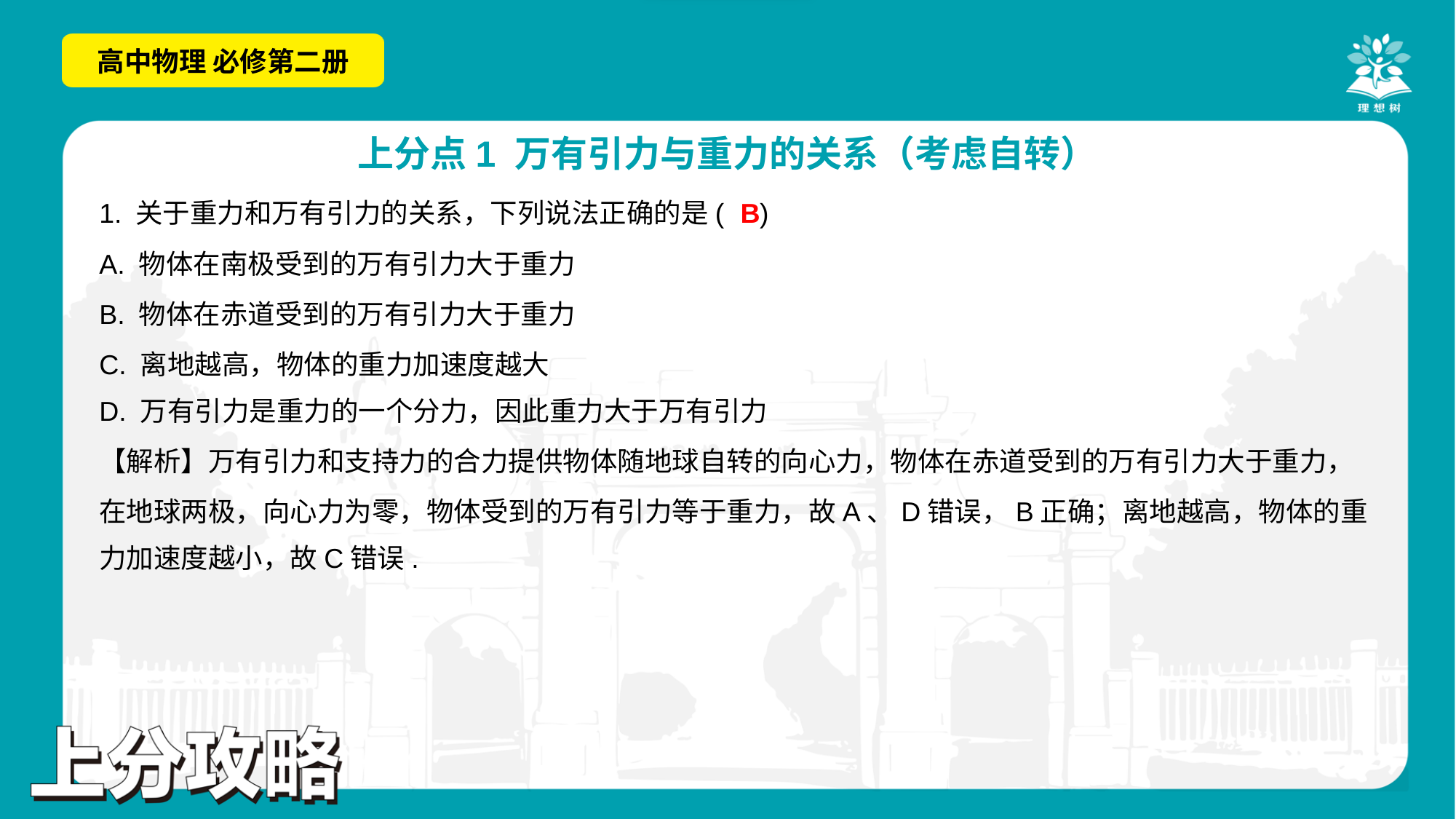

B
1. 关于重力和万有引力的关系，下列说法正确的是(     )
A. 物体在南极受到的万有引力大于重力
B. 物体在赤道受到的万有引力大于重力
C. 离地越高，物体的重力加速度越大
D. 万有引力是重力的一个分力，因此重力大于万有引力
【解析】万有引力和支持力的合力提供物体随地球自转的向心力，物体在赤道受到的万有引力大于重力，
在地球两极，向心力为零，物体受到的万有引力等于重力，故A、D错误，B正确；离地越高，物体的重
力加速度越小，故C错误.